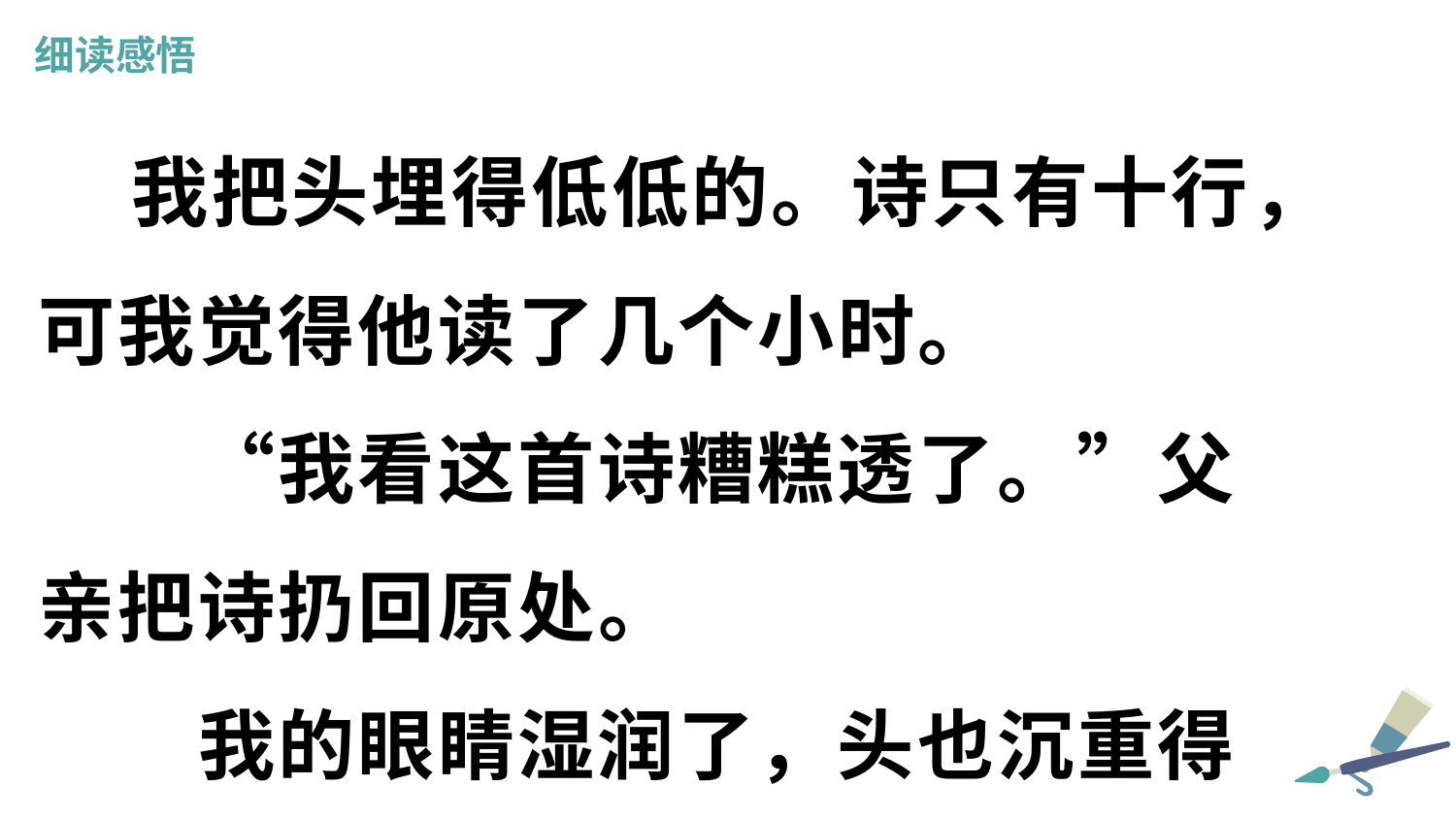

细读感悟
　  我把头埋得低低的。诗只有十行，可我觉得他读了几个小时。
　　“我看这首诗糟糕透了。”父亲把诗扔回原处。
　　我的眼睛湿润了，头也沉重得抬不起来。
　　“亲爱的，我真不懂你这是什么意思！”母亲嚷道，“这不是在你的公司里。巴迪还是个孩子，这是他写的第一首诗。他需要鼓励。”
　　“我不明白，”父亲并不退让，“难道世界上糟糕的诗还不够多么？”